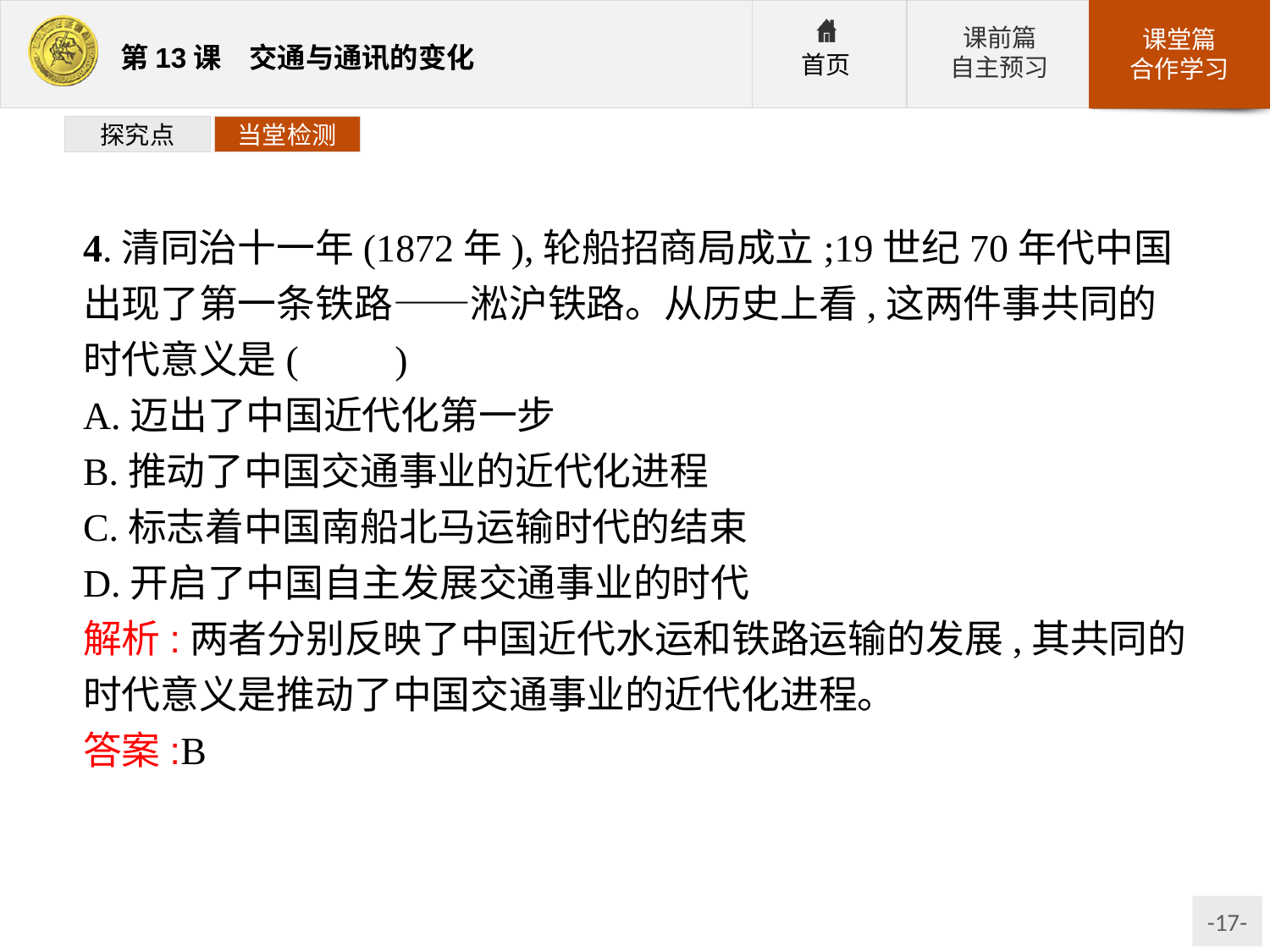

探究点
当堂检测
4.清同治十一年(1872年),轮船招商局成立;19世纪70年代中国出现了第一条铁路——淞沪铁路。从历史上看,这两件事共同的时代意义是(　　)
A.迈出了中国近代化第一步
B.推动了中国交通事业的近代化进程
C.标志着中国南船北马运输时代的结束
D.开启了中国自主发展交通事业的时代
解析:两者分别反映了中国近代水运和铁路运输的发展,其共同的时代意义是推动了中国交通事业的近代化进程。
答案:B